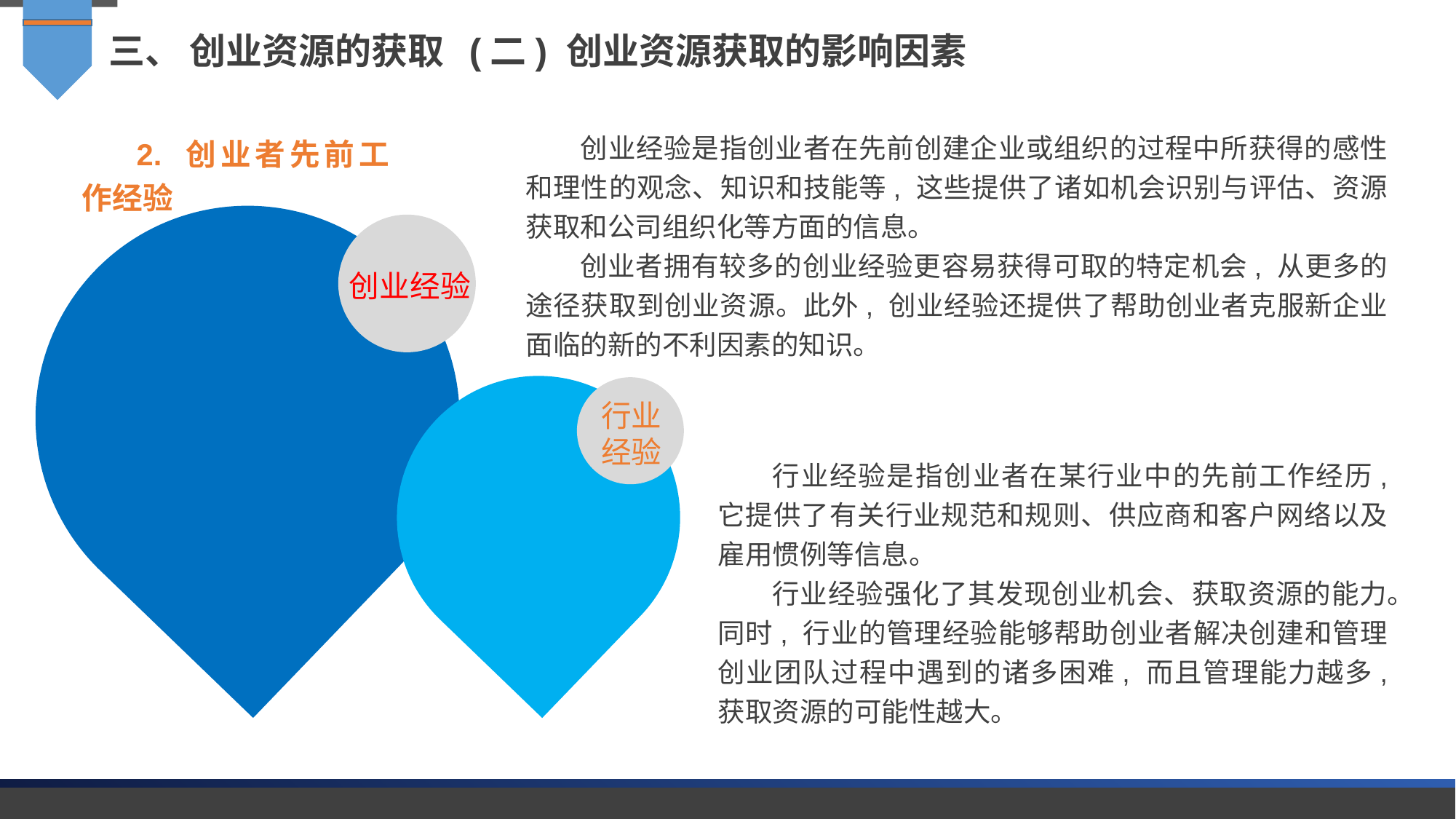

三、 创业资源的获取  (二) 创业资源获取的影响因素
创业经验是指创业者在先前创建企业或组织的过程中所获得的感性和理性的观念、知识和技能等, 这些提供了诸如机会识别与评估、资源获取和公司组织化等方面的信息。
创业者拥有较多的创业经验更容易获得可取的特定机会, 从更多的途径获取到创业资源。此外, 创业经验还提供了帮助创业者克服新企业面临的新的不利因素的知识。
2. 创业者先前工作经验

创业经验

行业
经验
行业经验是指创业者在某行业中的先前工作经历, 它提供了有关行业规范和规则、供应商和客户网络以及雇用惯例等信息。
行业经验强化了其发现创业机会、获取资源的能力。同时, 行业的管理经验能够帮助创业者解决创建和管理创业团队过程中遇到的诸多困难, 而且管理能力越多, 获取资源的可能性越大。